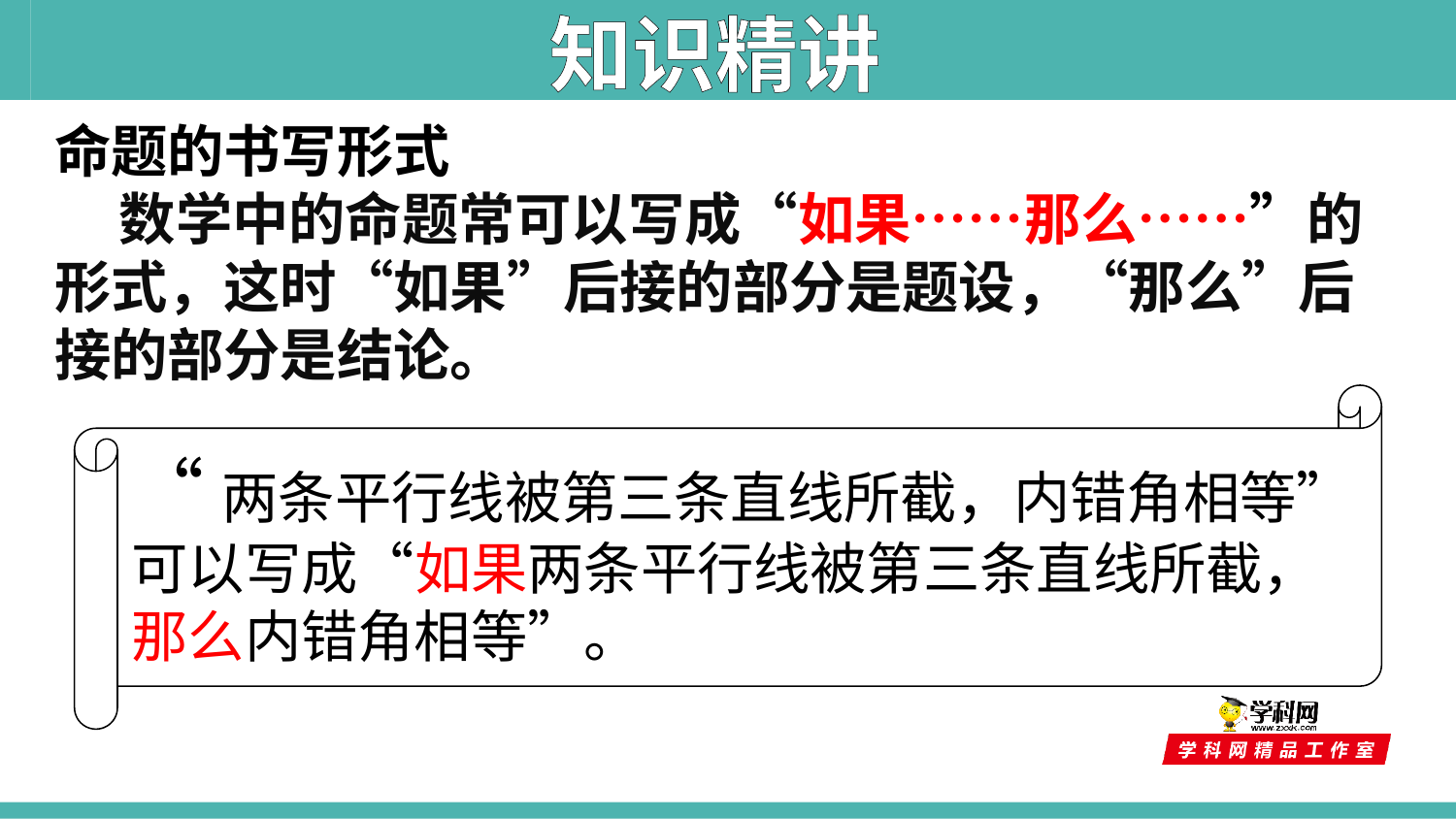

知识精讲
命题的书写形式
    数学中的命题常可以写成“如果……那么……”的形式，这时“如果”后接的部分是题设，“那么”后接的部分是结论。
“两条平行线被第三条直线所截，内错角相等”
可以写成“如果两条平行线被第三条直线所截，
那么内错角相等”。